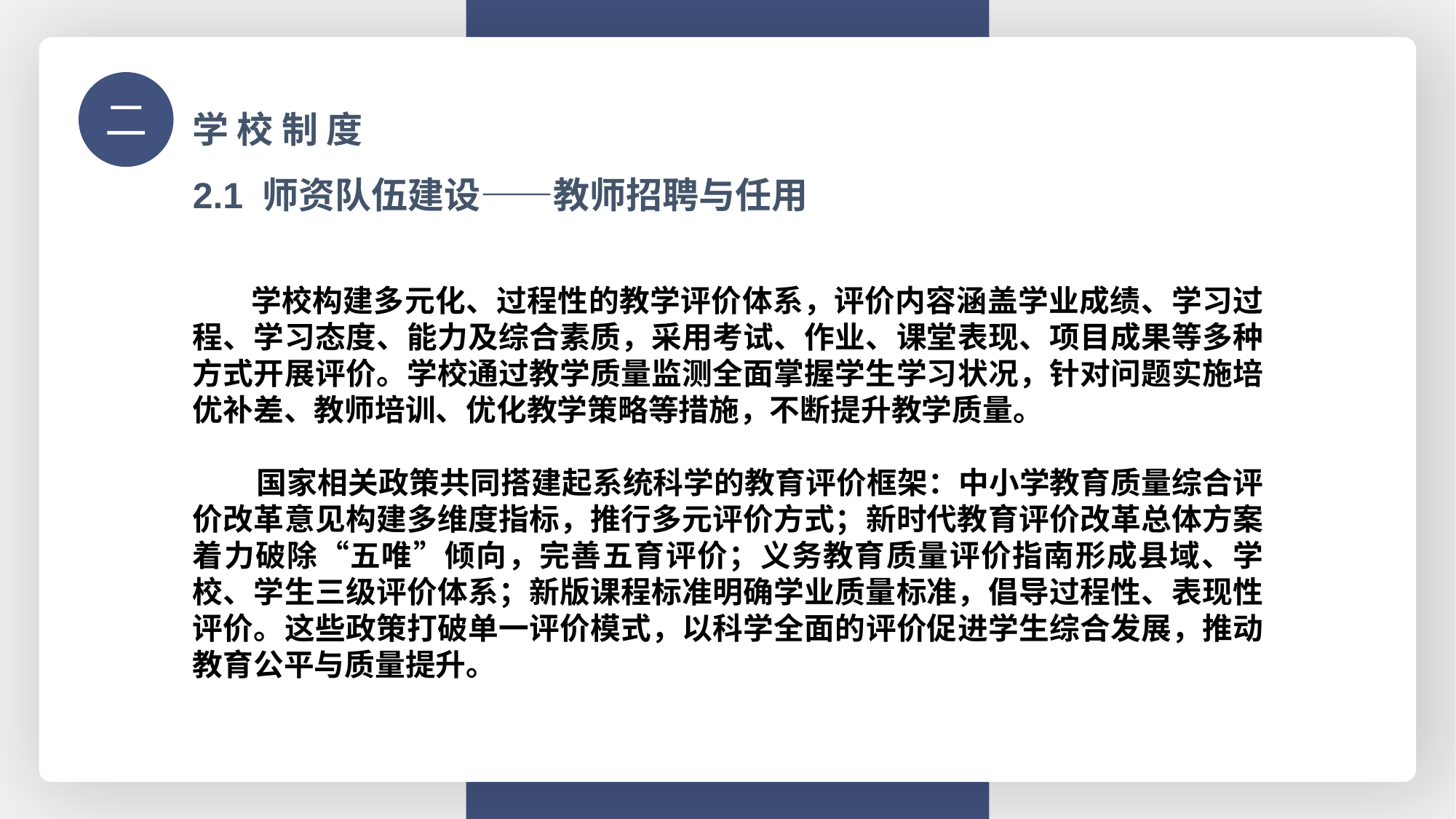

学 校 制 度
二
2.1 师资队伍建设——教师招聘与任用
        学校构建多元化、过程性的教学评价体系，评价内容涵盖学业成绩、学习过程、学习态度、能力及综合素质，采用考试、作业、课堂表现、项目成果等多种方式开展评价。学校通过教学质量监测全面掌握学生学习状况，针对问题实施培优补差、教师培训、优化教学策略等措施，不断提升教学质量。

        国家相关政策共同搭建起系统科学的教育评价框架：中小学教育质量综合评价改革意见构建多维度指标，推行多元评价方式；新时代教育评价改革总体方案着力破除“五唯”倾向，完善五育评价；义务教育质量评价指南形成县域、学校、学生三级评价体系；新版课程标准明确学业质量标准，倡导过程性、表现性评价。这些政策打破单一评价模式，以科学全面的评价促进学生综合发展，推动教育公平与质量提升。